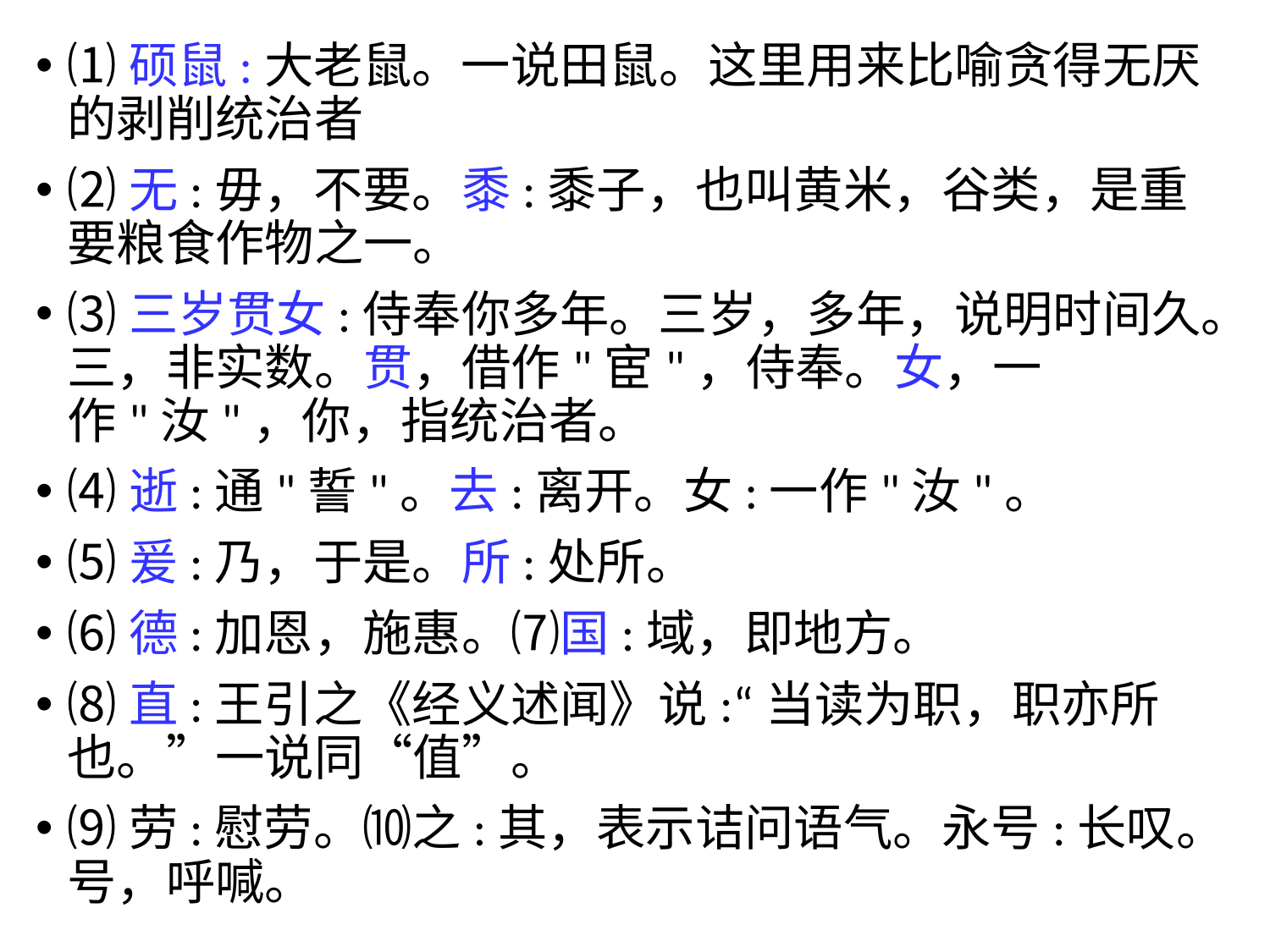

⑴硕鼠:大老鼠。一说田鼠。这里用来比喻贪得无厌的剥削统治者
⑵无:毋，不要。黍:黍子，也叫黄米，谷类，是重要粮食作物之一。
⑶三岁贯女:侍奉你多年。三岁，多年，说明时间久。三，非实数。贯，借作"宦"，侍奉。女，一作"汝"，你，指统治者。
⑷逝:通"誓"。去:离开。女:一作"汝"。
⑸爰:乃，于是。所:处所。
⑹德:加恩，施惠。⑺国:域，即地方。
⑻直:王引之《经义述闻》说:“当读为职，职亦所也。”一说同“值”。
⑼劳:慰劳。⑽之:其，表示诘问语气。永号:长叹。号，呼喊。